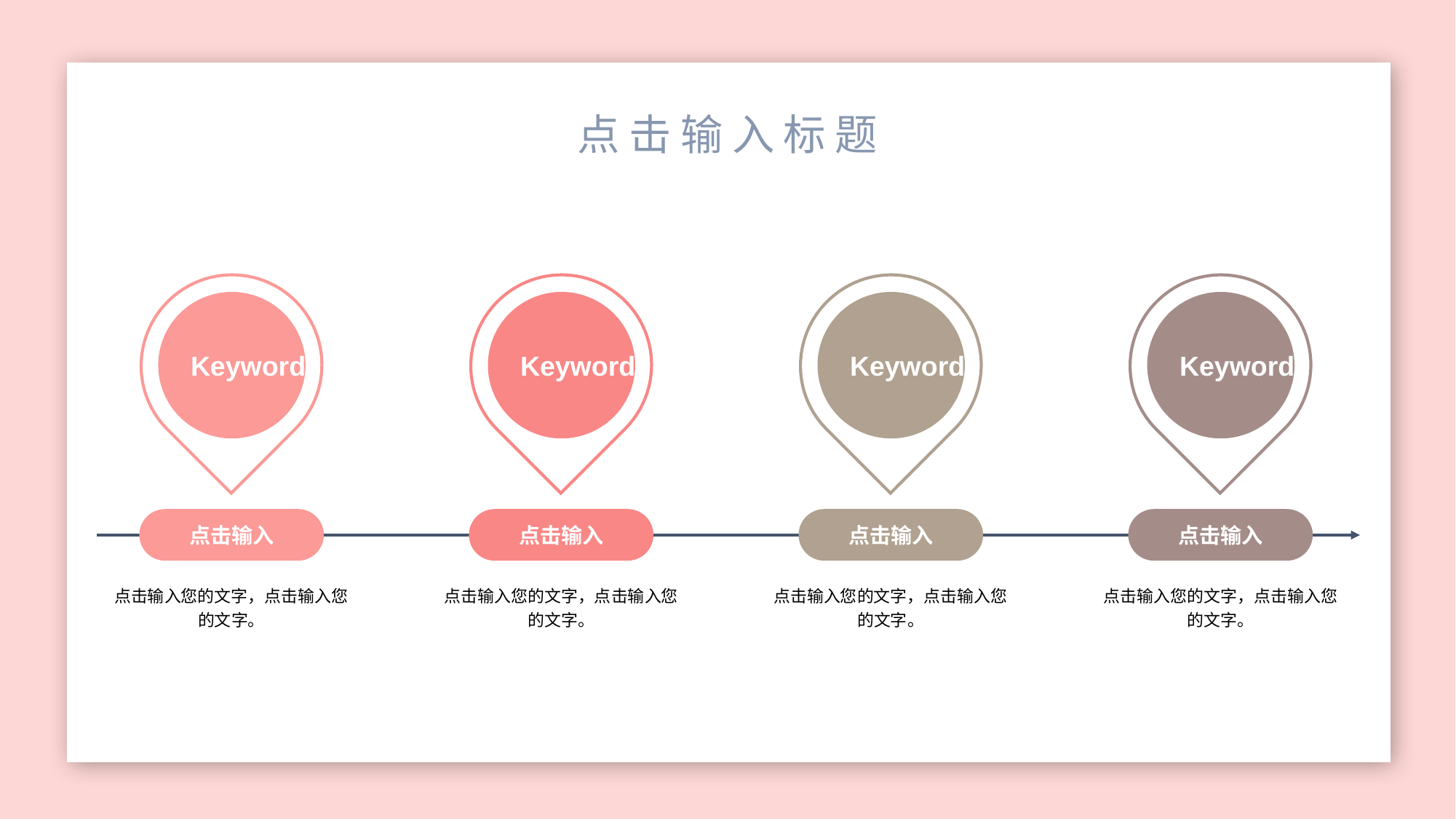

点击输入标题

Keyword

Keyword

Keyword

Keyword
点击输入
点击输入
点击输入
点击输入
点击输入您的文字，点击输入您的文字。
点击输入您的文字，点击输入您的文字。
点击输入您的文字，点击输入您的文字。
点击输入您的文字，点击输入您的文字。